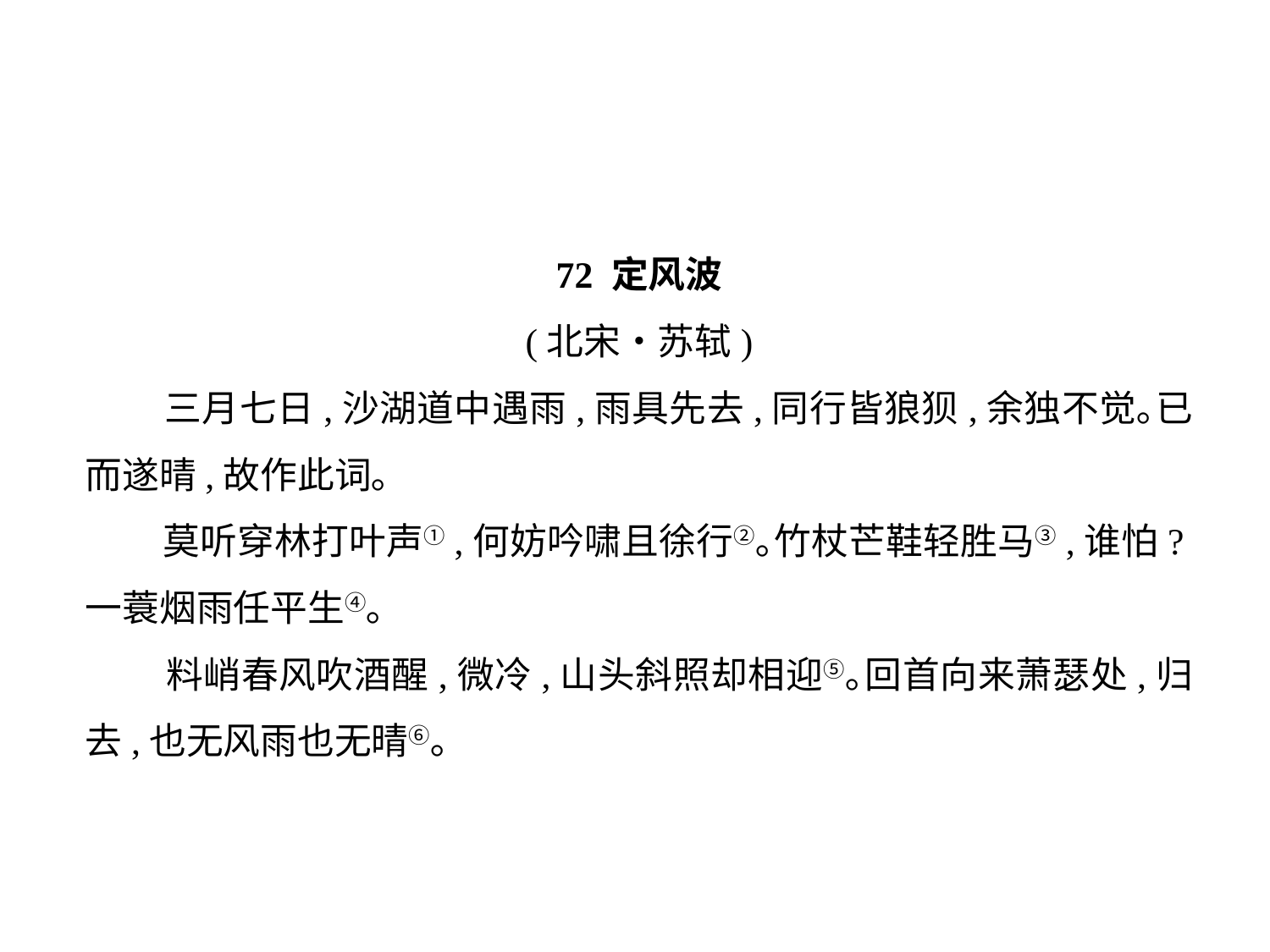

72 定风波
(北宋•苏轼)
        三月七日,沙湖道中遇雨,雨具先去,同行皆狼狈,余独不觉｡已而遂晴,故作此词｡
        莫听穿林打叶声①,何妨吟啸且徐行②｡竹杖芒鞋轻胜马③,谁怕?一蓑烟雨任平生④｡
        料峭春风吹酒醒,微冷,山头斜照却相迎⑤｡回首向来萧瑟处,归去,也无风雨也无晴⑥｡